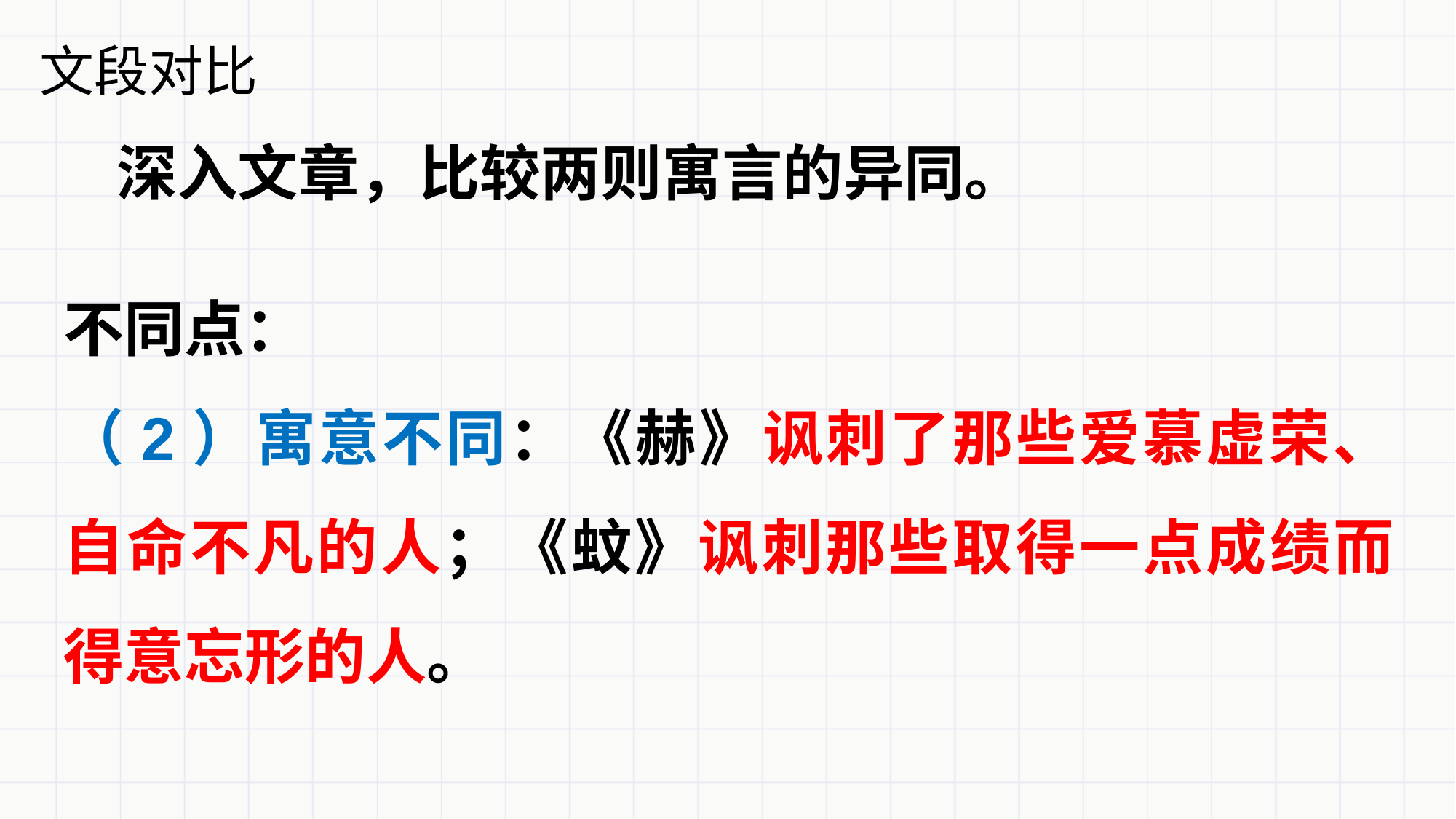

文段对比
深入文章，比较两则寓言的异同。
不同点：
（2）寓意不同：《赫》讽刺了那些爱慕虚荣、自命不凡的人；《蚊》讽刺那些取得一点成绩而得意忘形的人。